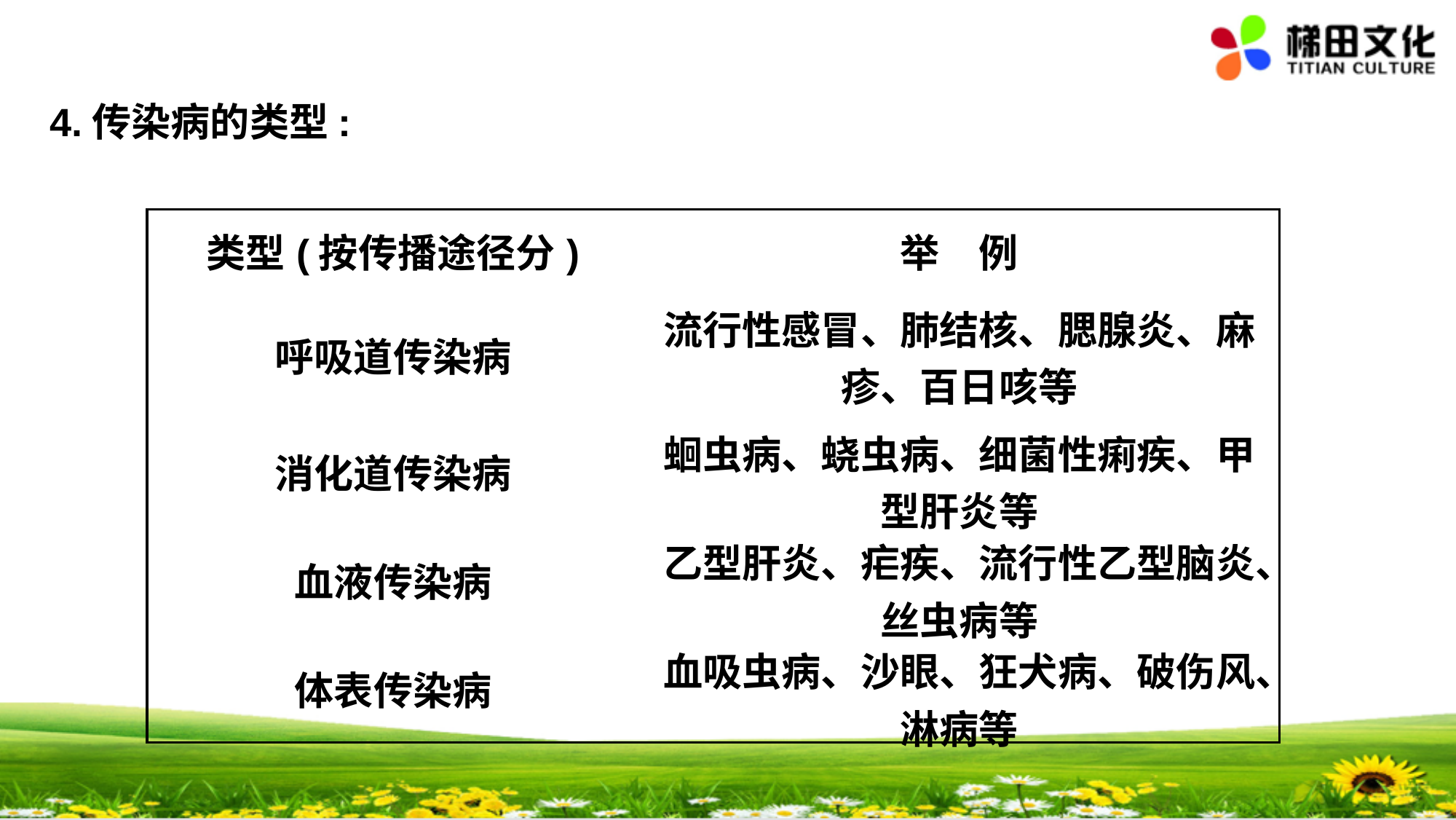

4.传染病的类型:
| 类型(按传播途径分) | 举　例 |
| --- | --- |
| 呼吸道传染病 | 流行性感冒、肺结核、腮腺炎、麻疹、百日咳等 |
| 消化道传染病 | 蛔虫病、蛲虫病、细菌性痢疾、甲型肝炎等 |
| 血液传染病 | 乙型肝炎、疟疾、流行性乙型脑炎、丝虫病等 |
| 体表传染病 | 血吸虫病、沙眼、狂犬病、破伤风、淋病等 |